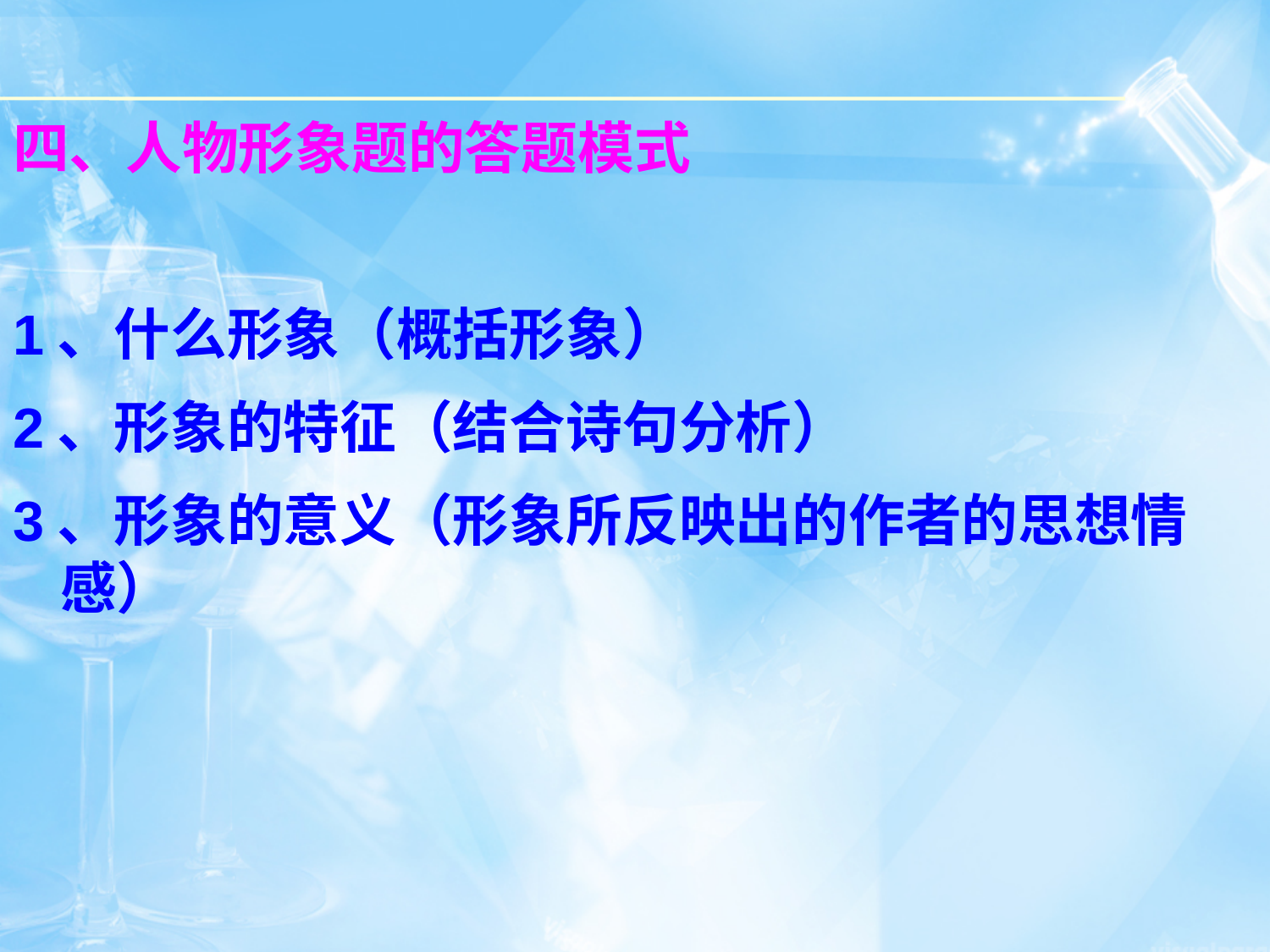

四、人物形象题的答题模式

1、什么形象（概括形象）
2、形象的特征（结合诗句分析）
3、形象的意义（形象所反映出的作者的思想情感）